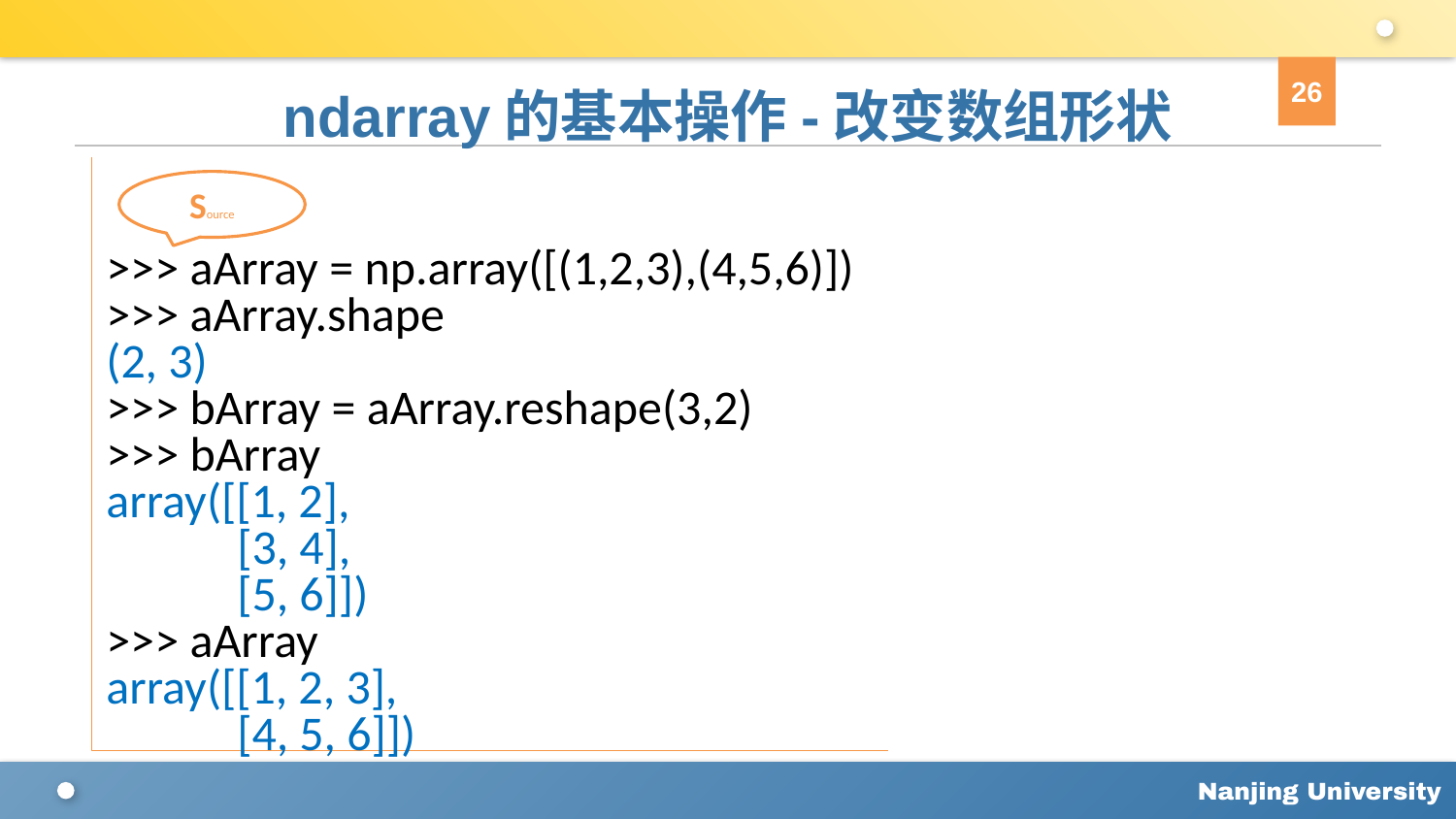

26
# ndarray的基本操作-改变数组形状

>>> aArray = np.array([(1,2,3),(4,5,6)])
>>> aArray.shape
(2, 3)
>>> bArray = aArray.reshape(3,2)
>>> bArray
array([[1, 2],
            [3, 4],
            [5, 6]])
>>> aArray
array([[1, 2, 3],
            [4, 5, 6]])
Source